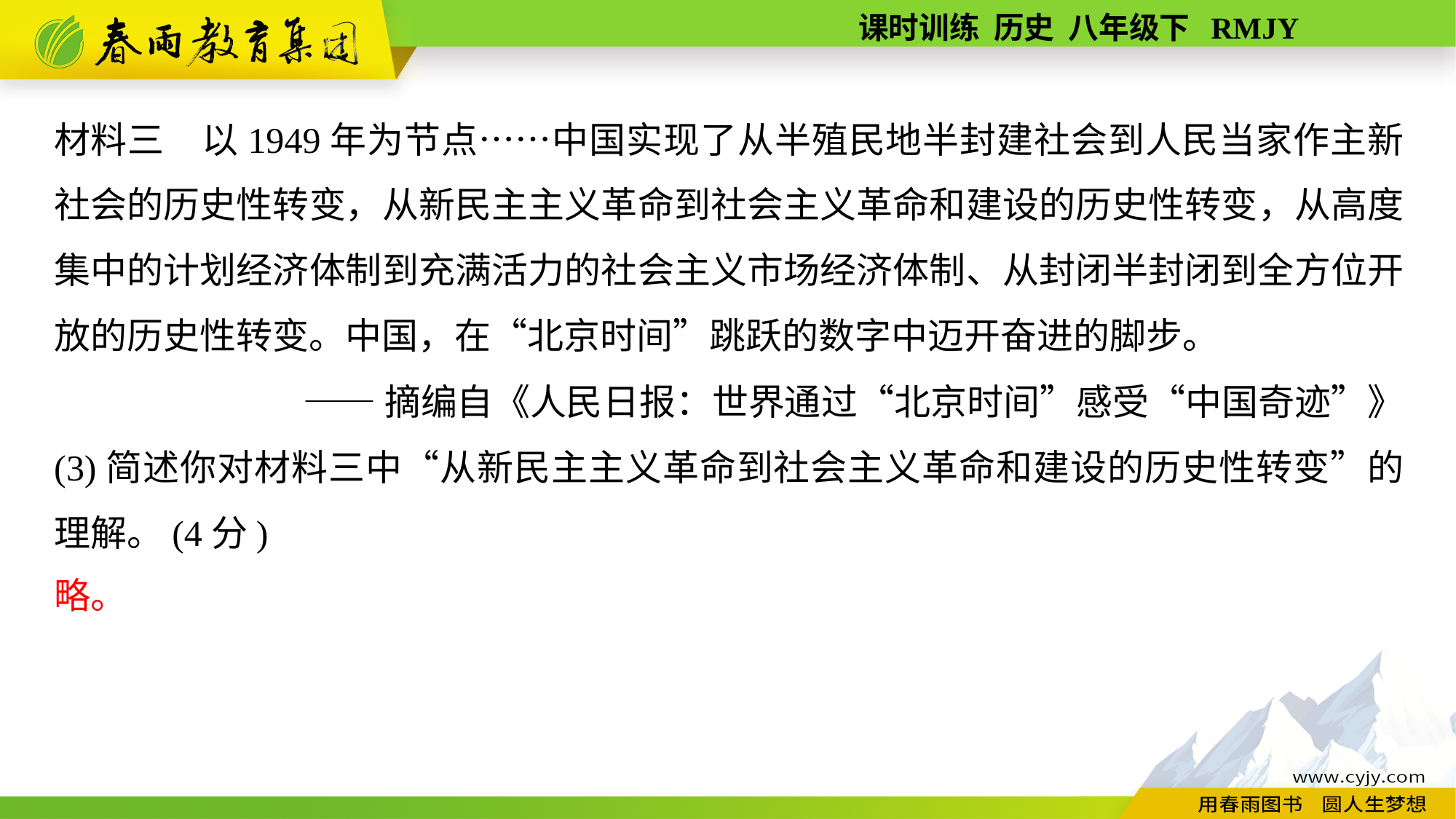

材料三　以1949年为节点……中国实现了从半殖民地半封建社会到人民当家作主新社会的历史性转变，从新民主主义革命到社会主义革命和建设的历史性转变，从高度集中的计划经济体制到充满活力的社会主义市场经济体制、从封闭半封闭到全方位开放的历史性转变。中国，在“北京时间”跳跃的数字中迈开奋进的脚步。
——摘编自《人民日报：世界通过“北京时间”感受“中国奇迹”》
(3)简述你对材料三中“从新民主主义革命到社会主义革命和建设的历史性转变”的理解。(4分)
略。